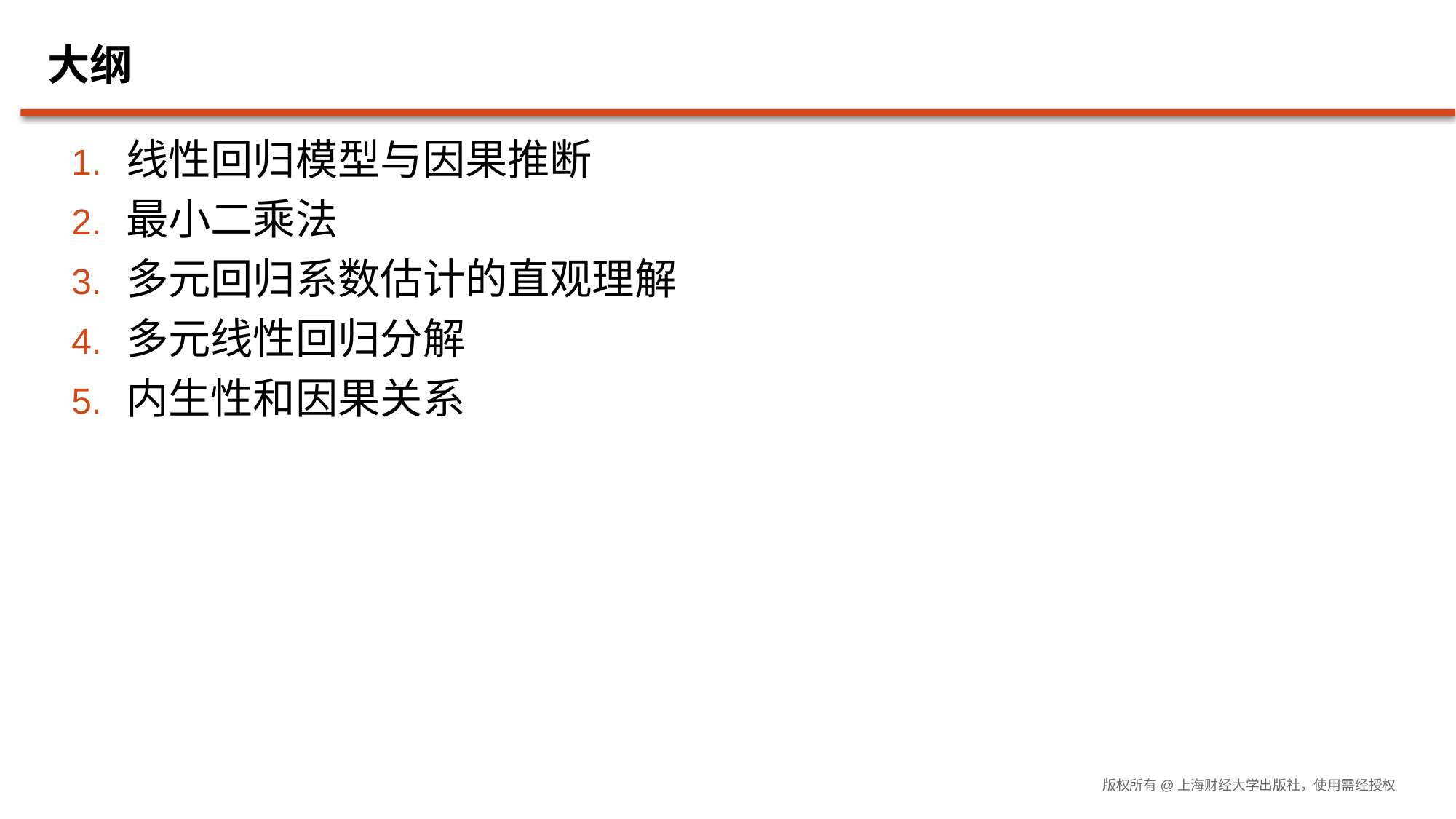

# 大纲
线性回归模型与因果推断
最小二乘法
多元回归系数估计的直观理解
多元线性回归分解
内生性和因果关系

版权所有@上海财经大学出版社，使用需经授权